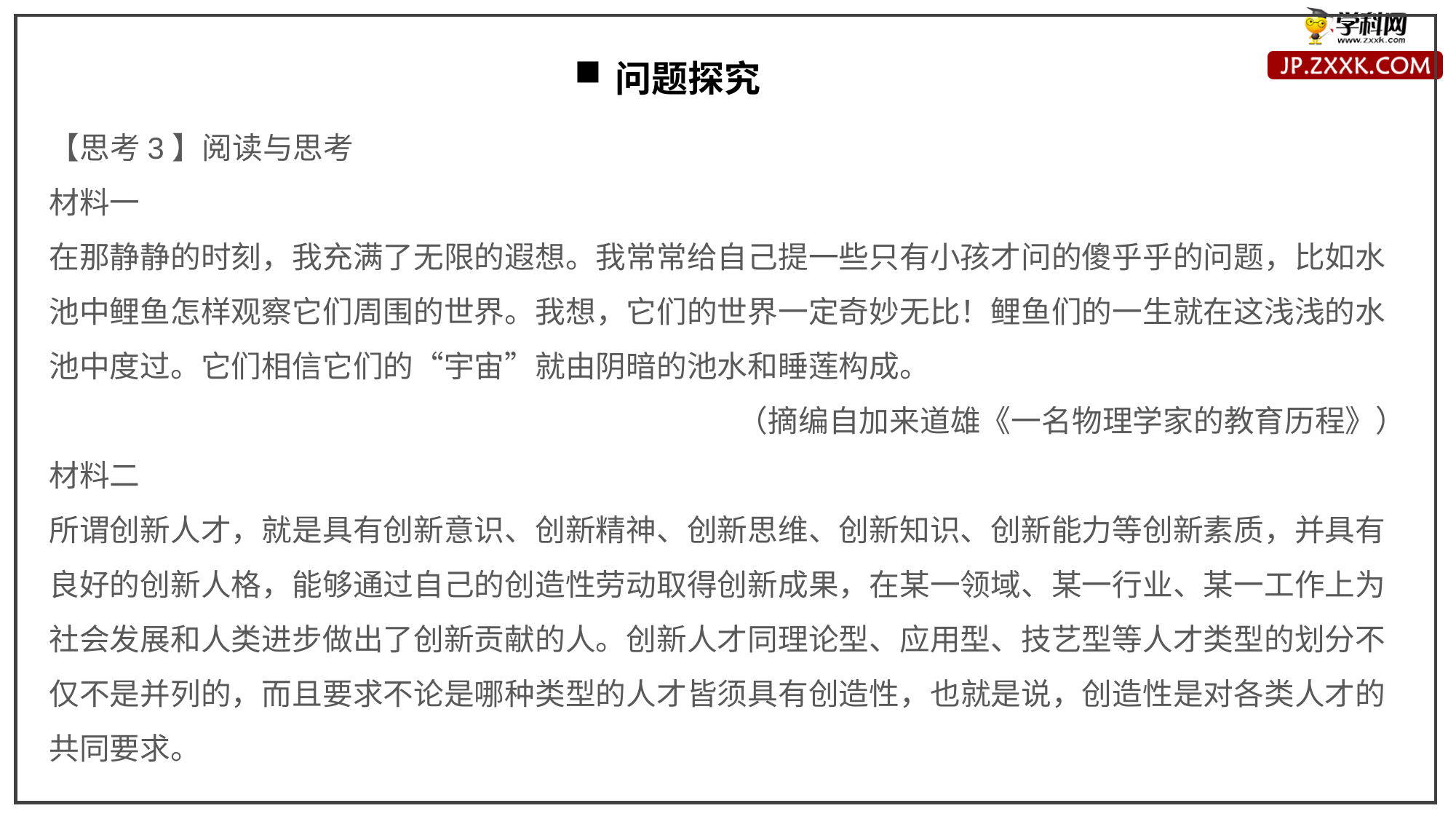

问题探究
【思考3】阅读与思考
材料一
在那静静的时刻，我充满了无限的遐想。我常常给自己提一些只有小孩才问的傻乎乎的问题，比如水池中鲤鱼怎样观察它们周围的世界。我想，它们的世界一定奇妙无比！鲤鱼们的一生就在这浅浅的水池中度过。它们相信它们的“宇宙”就由阴暗的池水和睡莲构成。
（摘编自加来道雄《一名物理学家的教育历程》）
材料二
所谓创新人才，就是具有创新意识、创新精神、创新思维、创新知识、创新能力等创新素质，并具有良好的创新人格，能够通过自己的创造性劳动取得创新成果，在某一领域、某一行业、某一工作上为社会发展和人类进步做出了创新贡献的人。创新人才同理论型、应用型、技艺型等人才类型的划分不仅不是并列的，而且要求不论是哪种类型的人才皆须具有创造性，也就是说，创造性是对各类人才的共同要求。